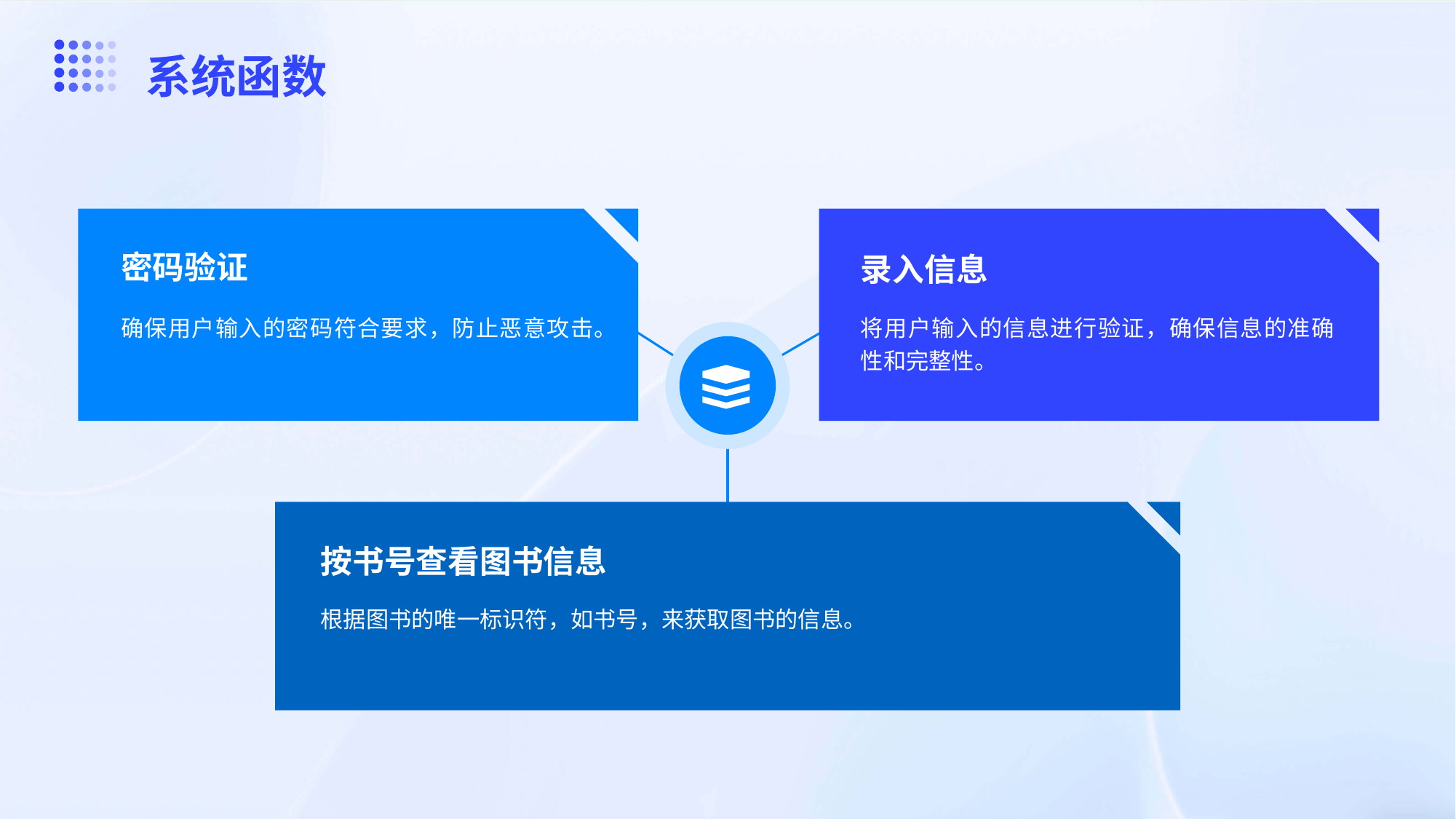

系统函数

密码验证
录入信息
确保用户输入的密码符合要求，防止恶意攻击。
将用户输入的信息进行验证，确保信息的准确性和完整性。

按书号查看图书信息
根据图书的唯一标识符，如书号，来获取图书的信息。